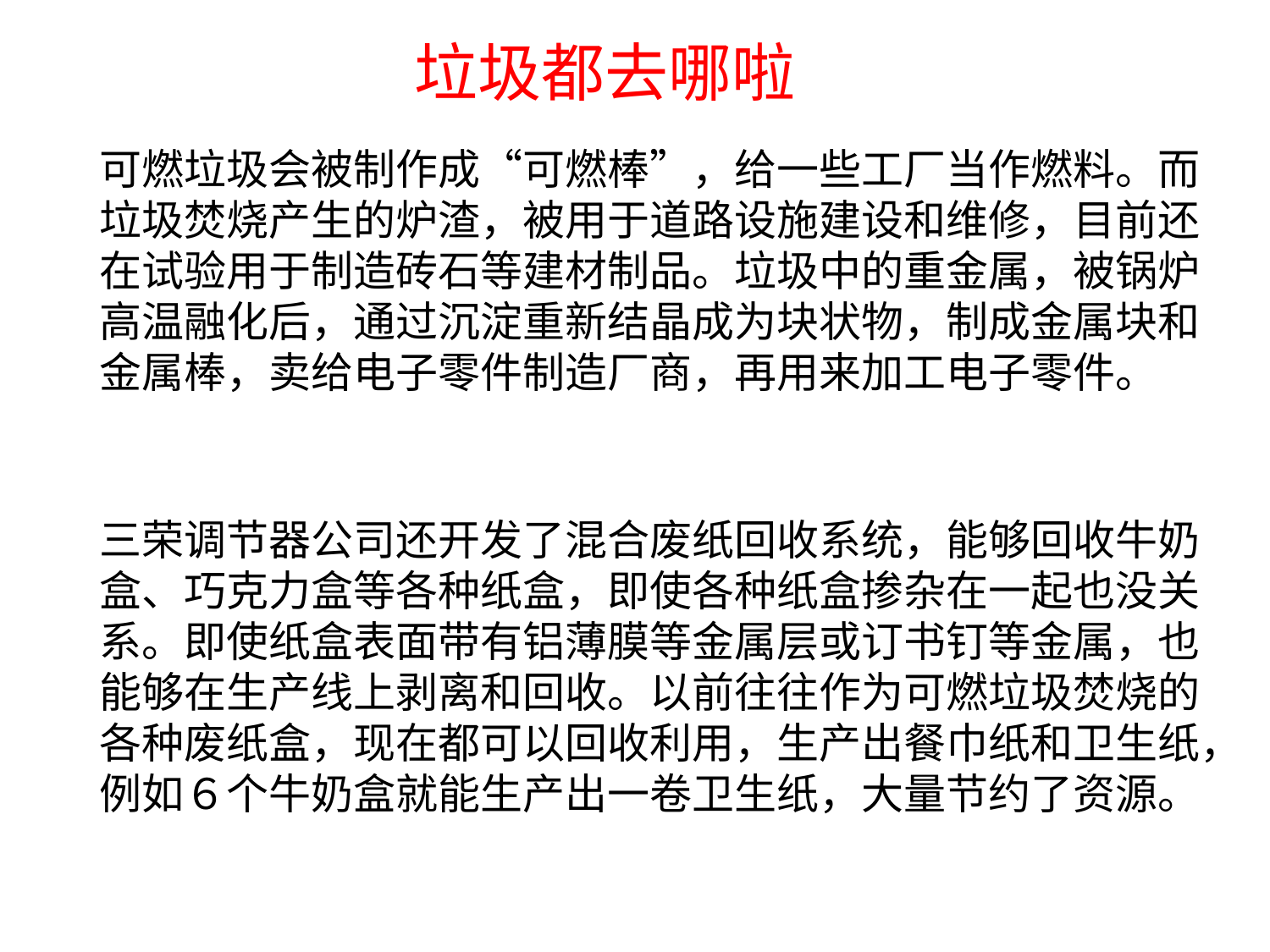

垃圾都去哪啦
可燃垃圾会被制作成“可燃棒”，给一些工厂当作燃料。而垃圾焚烧产生的炉渣，被用于道路设施建设和维修，目前还在试验用于制造砖石等建材制品。垃圾中的重金属，被锅炉高温融化后，通过沉淀重新结晶成为块状物，制成金属块和金属棒，卖给电子零件制造厂商，再用来加工电子零件。

三荣调节器公司还开发了混合废纸回收系统，能够回收牛奶盒、巧克力盒等各种纸盒，即使各种纸盒掺杂在一起也没关系。即使纸盒表面带有铝薄膜等金属层或订书钉等金属，也能够在生产线上剥离和回收。以前往往作为可燃垃圾焚烧的各种废纸盒，现在都可以回收利用，生产出餐巾纸和卫生纸，例如６个牛奶盒就能生产出一卷卫生纸，大量节约了资源。